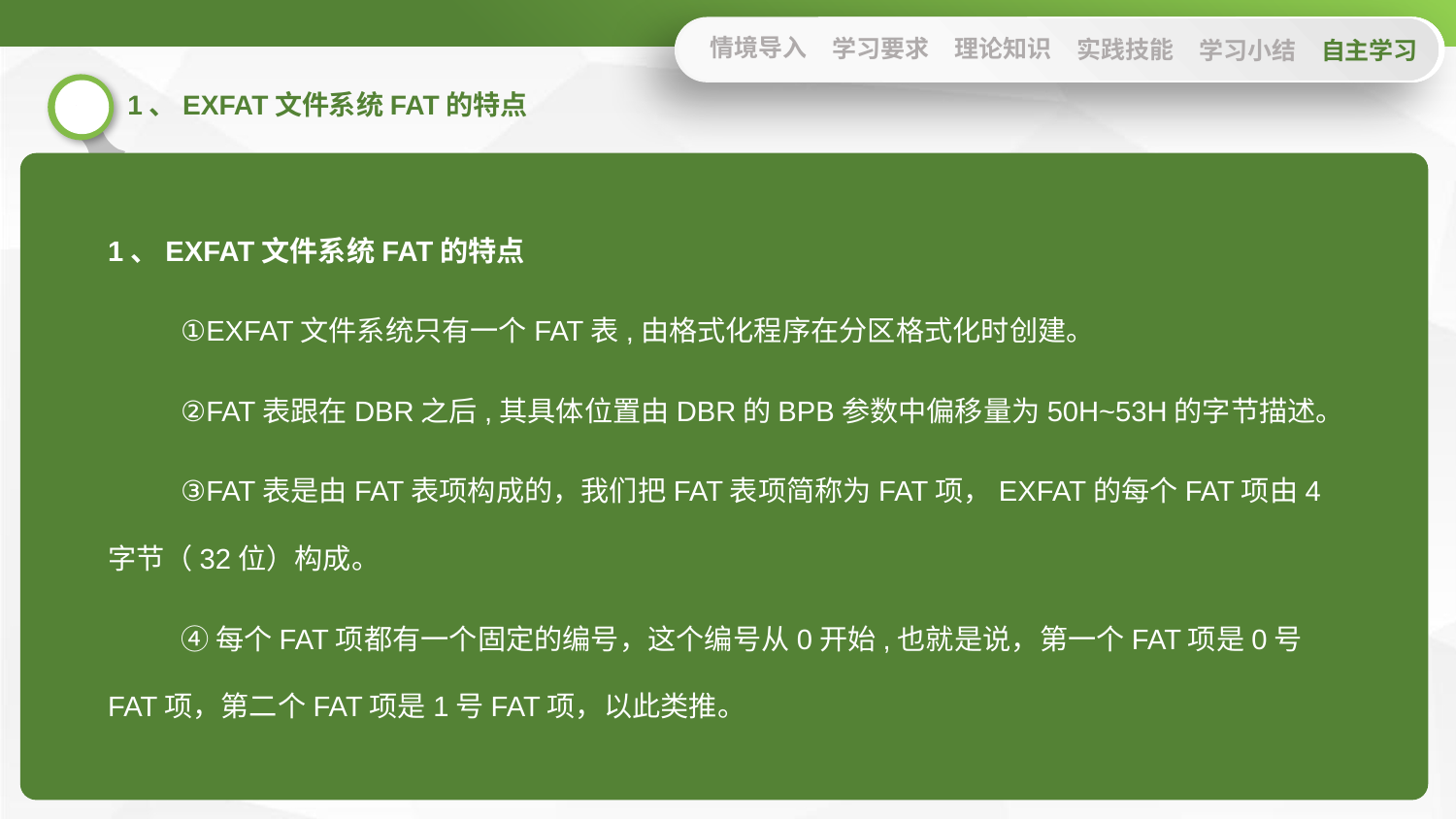

情境导入
学习要求
理论知识
实践技能
学习小结
自主学习
1、EXFAT文件系统FAT的特点
1、EXFAT文件系统FAT的特点
①EXFAT文件系统只有一个FAT表,由格式化程序在分区格式化时创建。
②FAT表跟在DBR之后,其具体位置由DBR的BPB参数中偏移量为50H~53H的字节描述。
③FAT表是由FAT表项构成的，我们把FAT表项简称为FAT项，EXFAT的每个FAT项由4字节（32位）构成。
④每个FAT项都有一个固定的编号，这个编号从0开始,也就是说，第一个FAT项是0号FAT项，第二个FAT项是1号FAT项，以此类推。